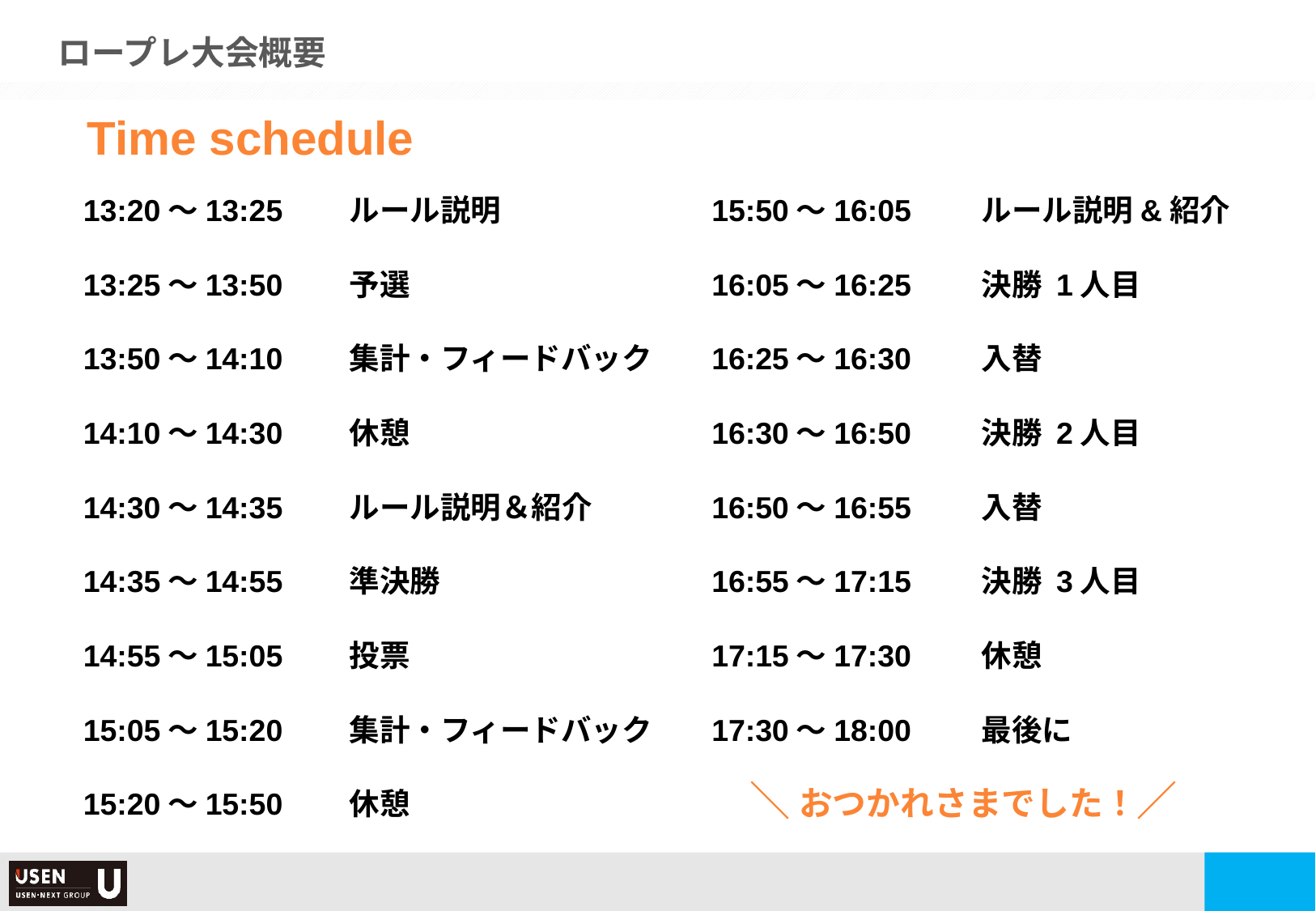

ロープレ大会概要
Time schedule
13:20～13:25

13:25～13:50

13:50～14:10

14:10～14:30

14:30～14:35

14:35～14:55

14:55～15:05

15:05～15:20

15:20～15:50
ルール説明

予選

集計・フィードバック

休憩

ルール説明＆紹介

準決勝

投票

集計・フィードバック

休憩
15:50～16:05

16:05～16:25

16:25～16:30

16:30～16:50

16:50～16:55

16:55～17:15

17:15～17:30

17:30～18:00

ルール説明&紹介

決勝 1人目

入替

決勝 2人目

入替

決勝 3人目

休憩

最後に
＼ おつかれさまでした！／
25